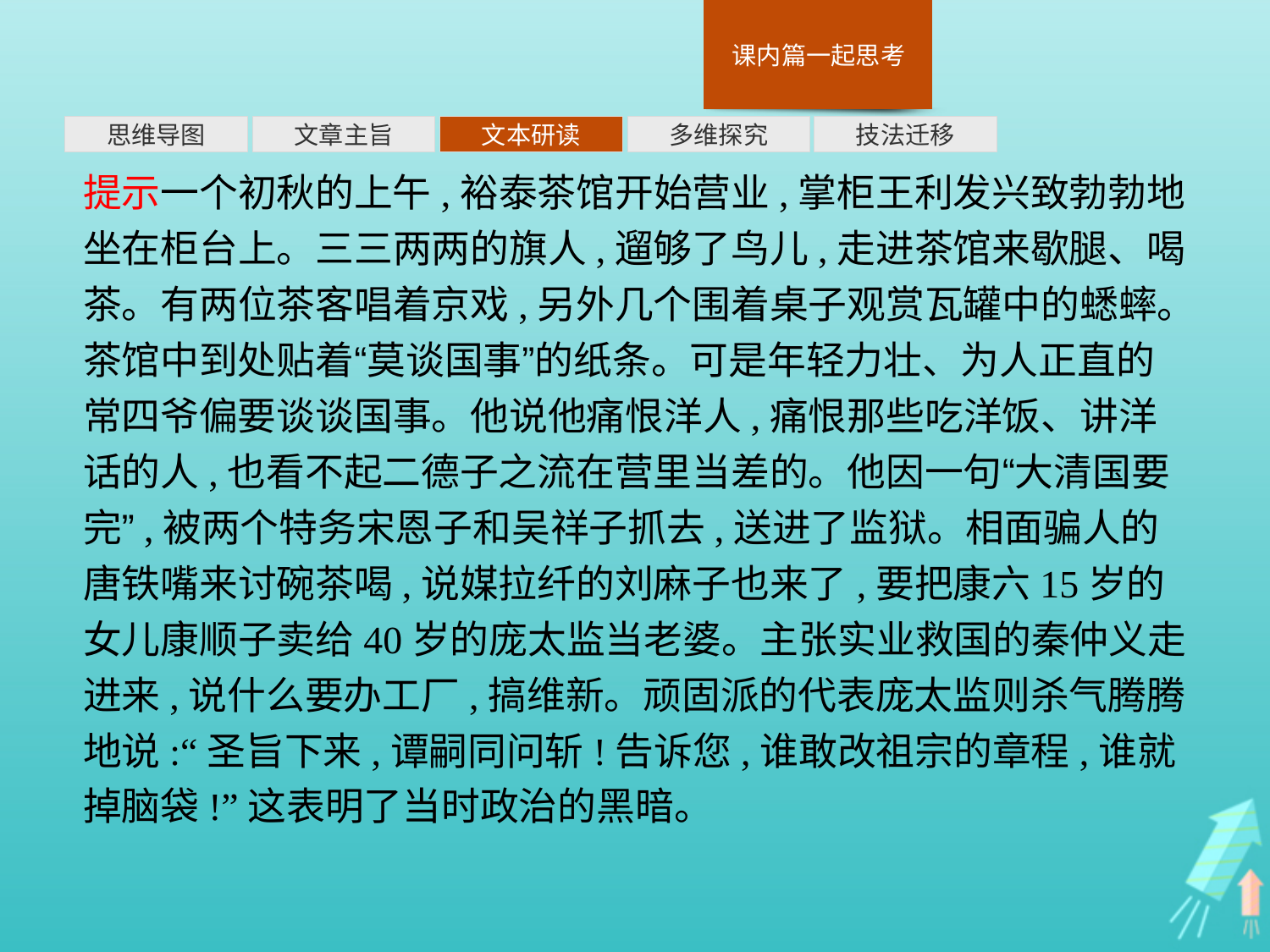

多维探究
思维导图
文章主旨
文本研读
技法迁移
提示一个初秋的上午,裕泰茶馆开始营业,掌柜王利发兴致勃勃地坐在柜台上。三三两两的旗人,遛够了鸟儿,走进茶馆来歇腿、喝茶。有两位茶客唱着京戏,另外几个围着桌子观赏瓦罐中的蟋蟀。茶馆中到处贴着“莫谈国事”的纸条。可是年轻力壮、为人正直的常四爷偏要谈谈国事。他说他痛恨洋人,痛恨那些吃洋饭、讲洋话的人,也看不起二德子之流在营里当差的。他因一句“大清国要完”,被两个特务宋恩子和吴祥子抓去,送进了监狱。相面骗人的唐铁嘴来讨碗茶喝,说媒拉纤的刘麻子也来了,要把康六15岁的女儿康顺子卖给40岁的庞太监当老婆。主张实业救国的秦仲义走进来,说什么要办工厂,搞维新。顽固派的代表庞太监则杀气腾腾地说:“圣旨下来,谭嗣同问斩!告诉您,谁敢改祖宗的章程,谁就掉脑袋!”这表明了当时政治的黑暗。